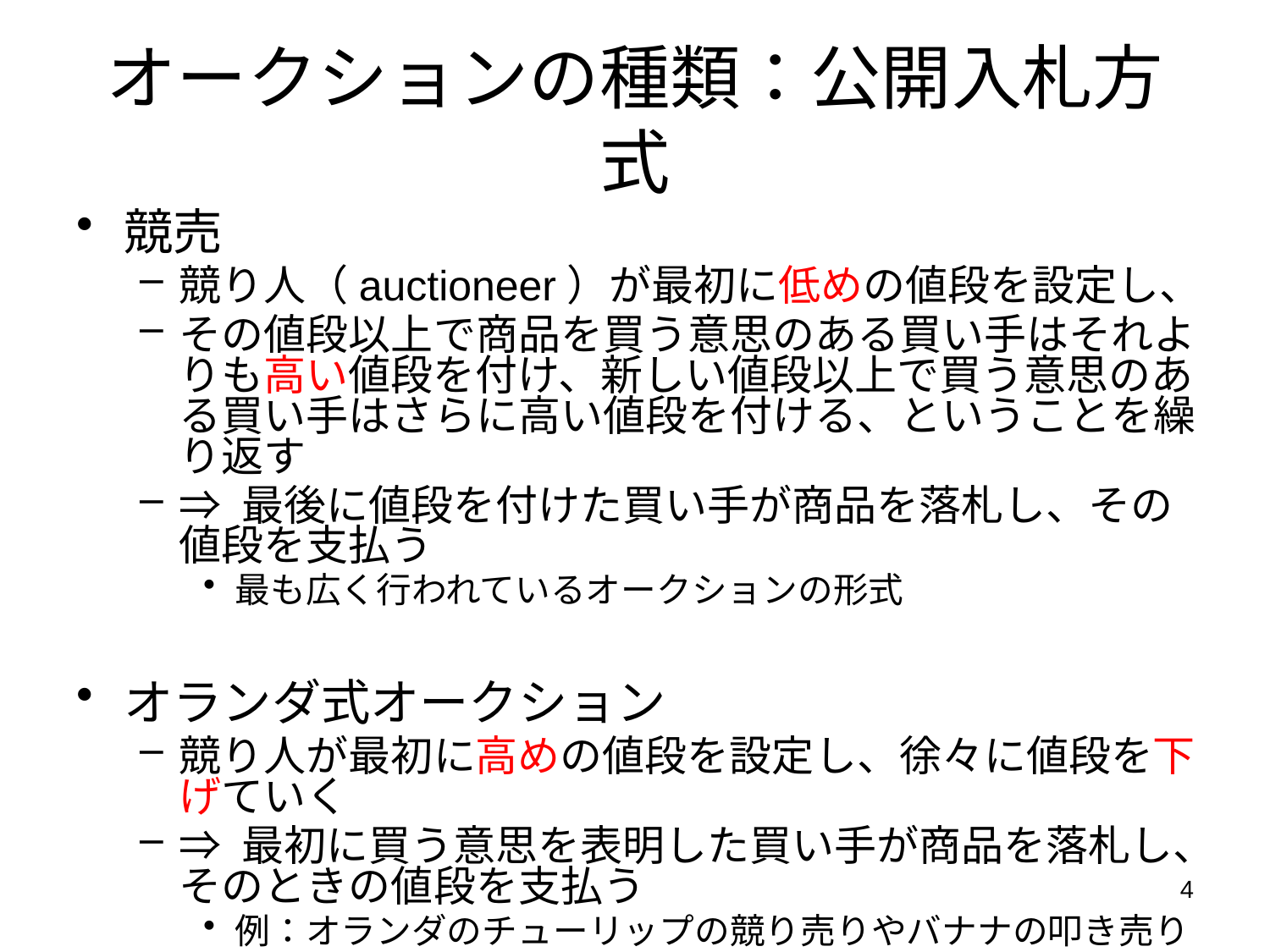

# オークションの種類：公開入札方式
競売
競り人（auctioneer）が最初に低めの値段を設定し、
その値段以上で商品を買う意思のある買い手はそれよりも高い値段を付け、新しい値段以上で買う意思のある買い手はさらに高い値段を付ける、ということを繰り返す
⇒ 最後に値段を付けた買い手が商品を落札し、その値段を支払う
最も広く行われているオークションの形式

オランダ式オークション
競り人が最初に高めの値段を設定し、徐々に値段を下げていく
⇒ 最初に買う意思を表明した買い手が商品を落札し、そのときの値段を支払う
例：オランダのチューリップの競り売りやバナナの叩き売り
4